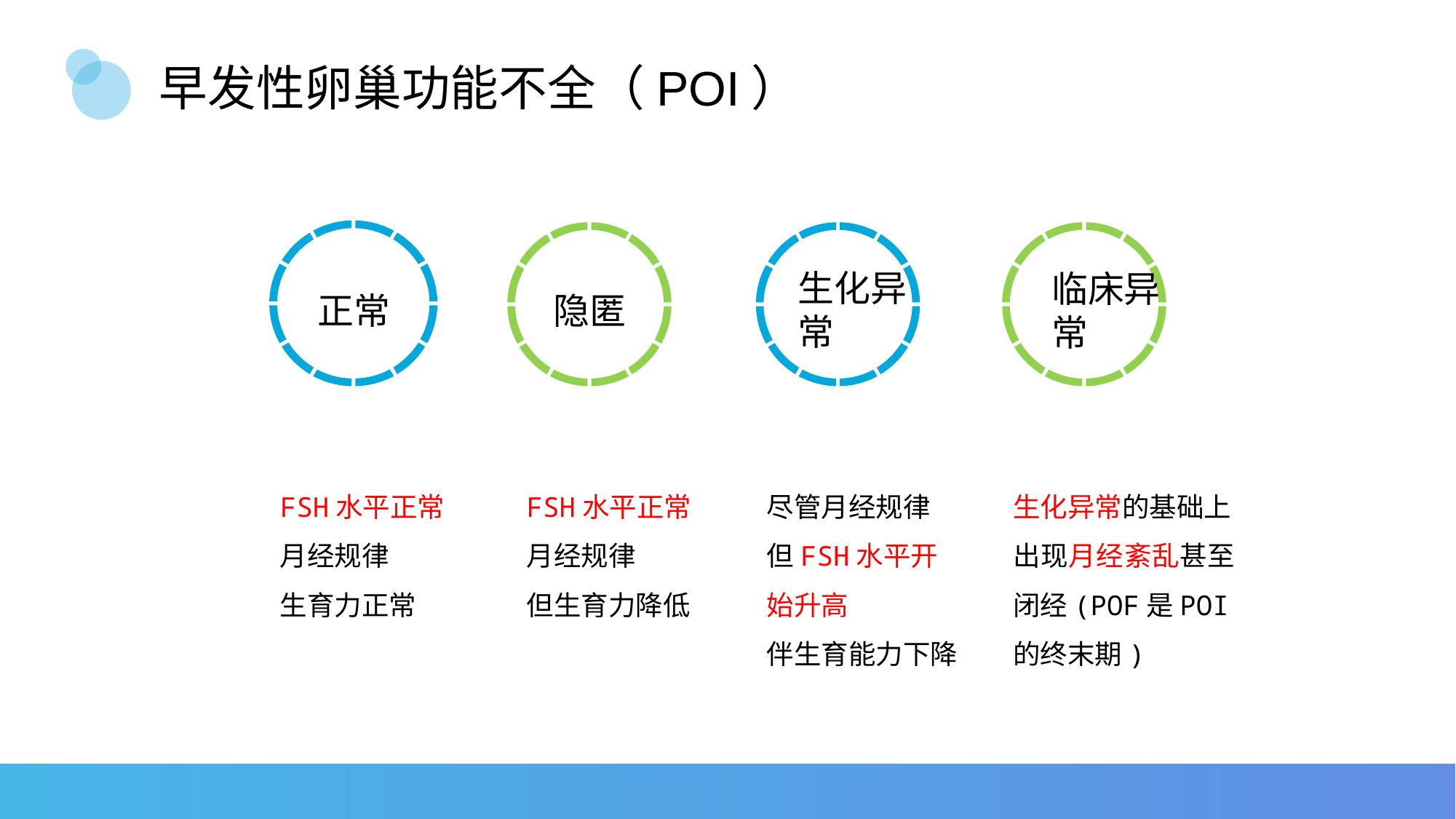

# 早发性卵巢功能不全（POI）

正常
FSH水平正常
月经规律
生育力正常

隐匿
FSH水平正常
月经规律
但生育力降低

生化异常
尽管月经规律
但FSH水平开始升高
伴生育能力下降

临床异常
生化异常的基础上
出现月经紊乱甚至闭经(POF是POI的终末期)